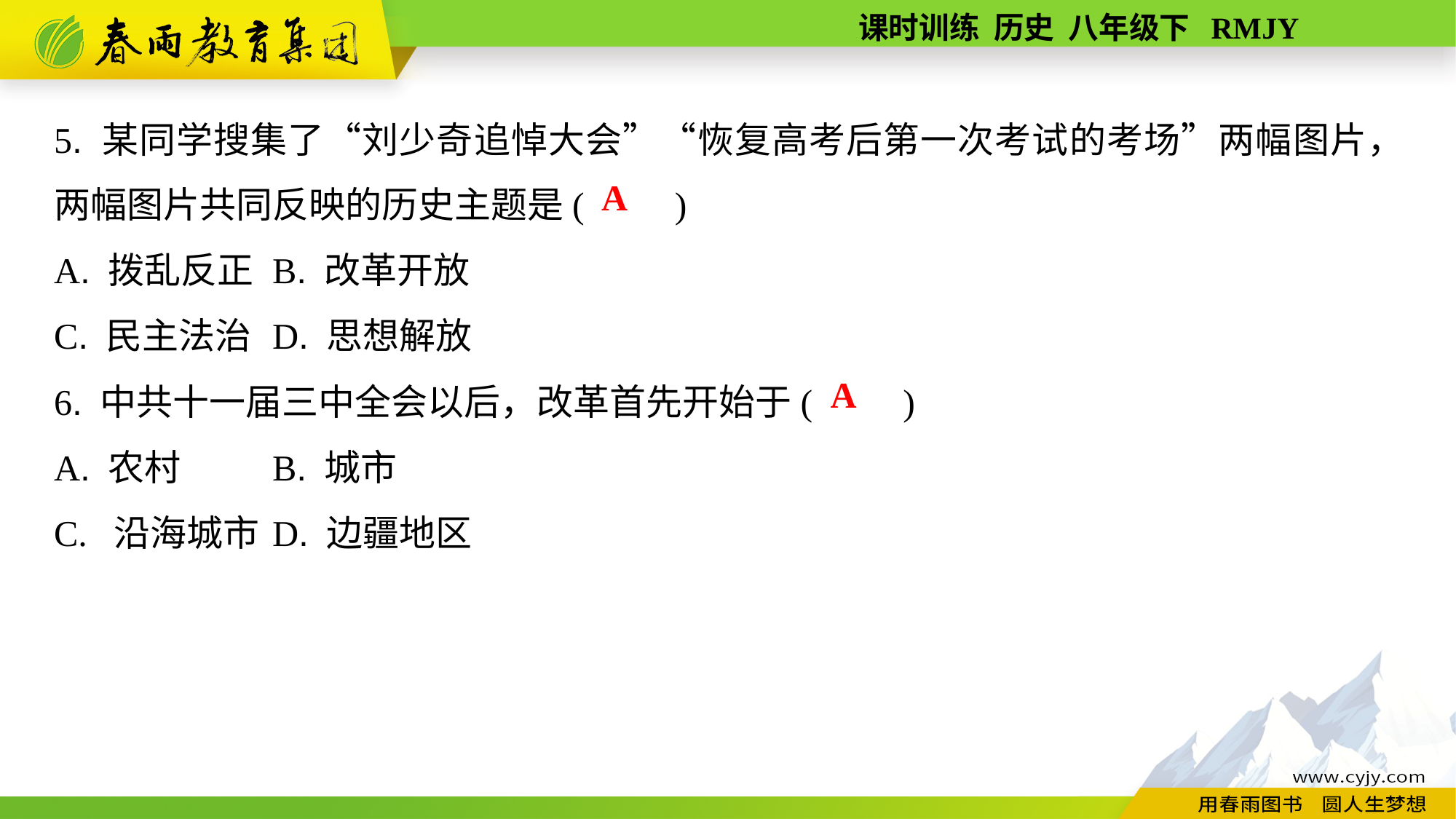

5. 某同学搜集了“刘少奇追悼大会”“恢复高考后第一次考试的考场”两幅图片，两幅图片共同反映的历史主题是(　　)
A. 拨乱反正	B. 改革开放
C. 民主法治	D. 思想解放
6. 中共十一届三中全会以后，改革首先开始于(　　)
A. 农村	B. 城市
C.  沿海城市	D. 边疆地区
A
A